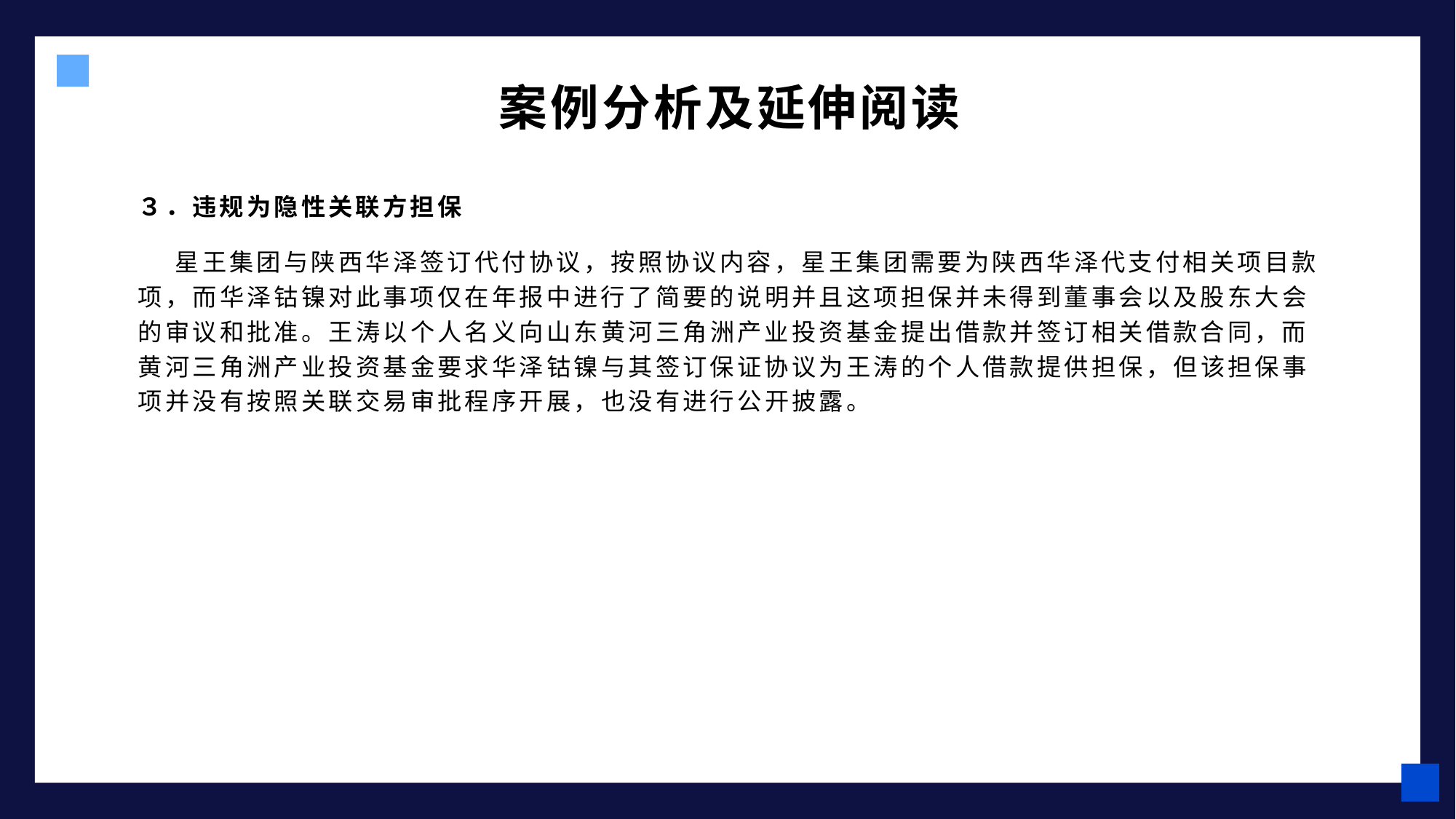

案例分析及延伸阅读
３．违规为隐性关联方担保
星王集团与陕西华泽签订代付协议，按照协议内容，星王集团需要为陕西华泽代支付相关项目款项，而华泽钴镍对此事项仅在年报中进行了简要的说明并且这项担保并未得到董事会以及股东大会的审议和批准。王涛以个人名义向山东黄河三角洲产业投资基金提出借款并签订相关借款合同，而黄河三角洲产业投资基金要求华泽钴镍与其签订保证协议为王涛的个人借款提供担保，但该担保事项并没有按照关联交易审批程序开展，也没有进行公开披露。